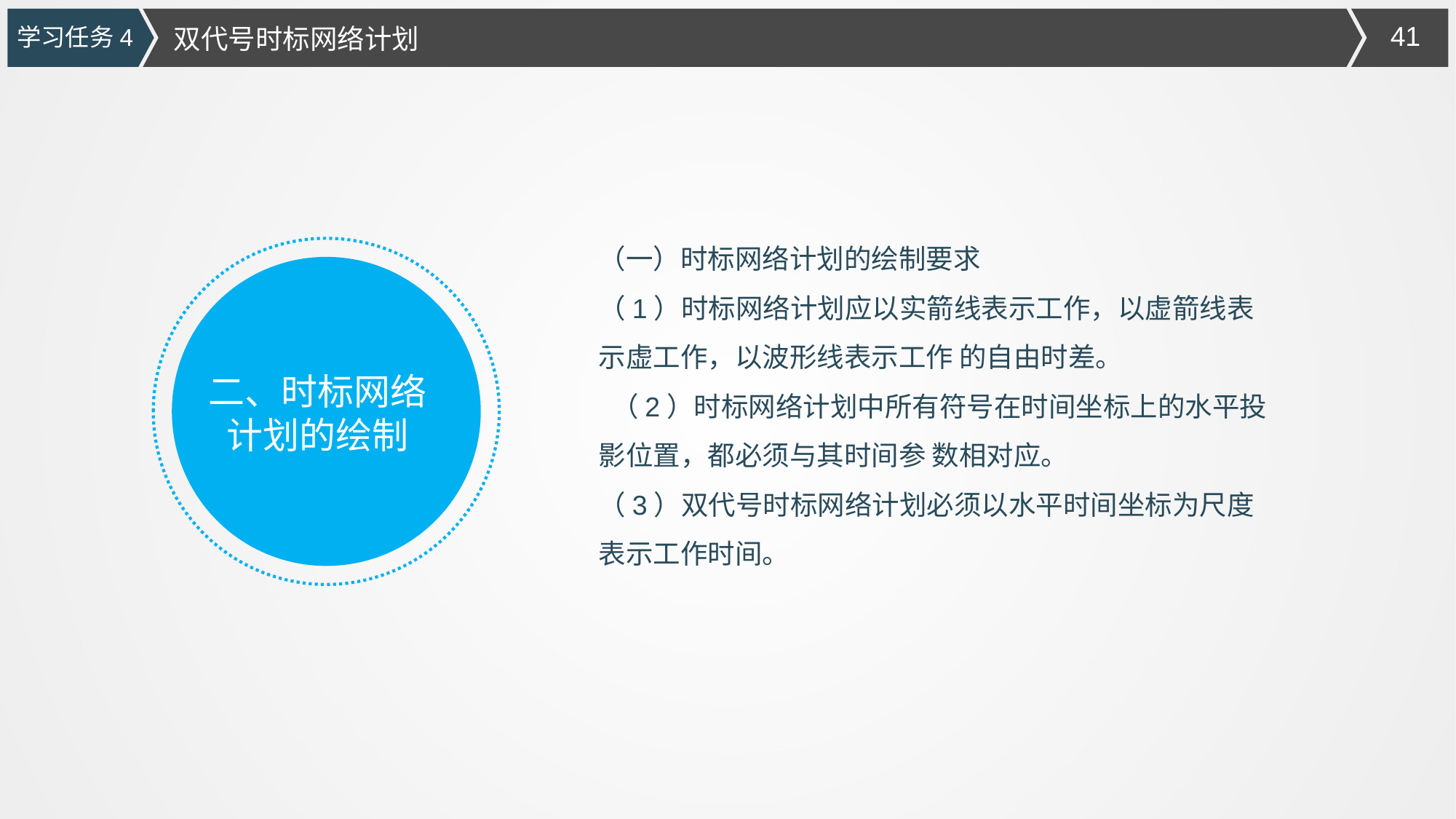

学习任务4
双代号时标网络计划
（一）时标网络计划的绘制要求
（1）时标网络计划应以实箭线表示工作，以虚箭线表示虚工作，以波形线表示工作 的自由时差。
 （2）时标网络计划中所有符号在时间坐标上的水平投影位置，都必须与其时间参 数相对应。
（3）双代号时标网络计划必须以水平时间坐标为尺度表示工作时间。

二、时标网络计划的绘制